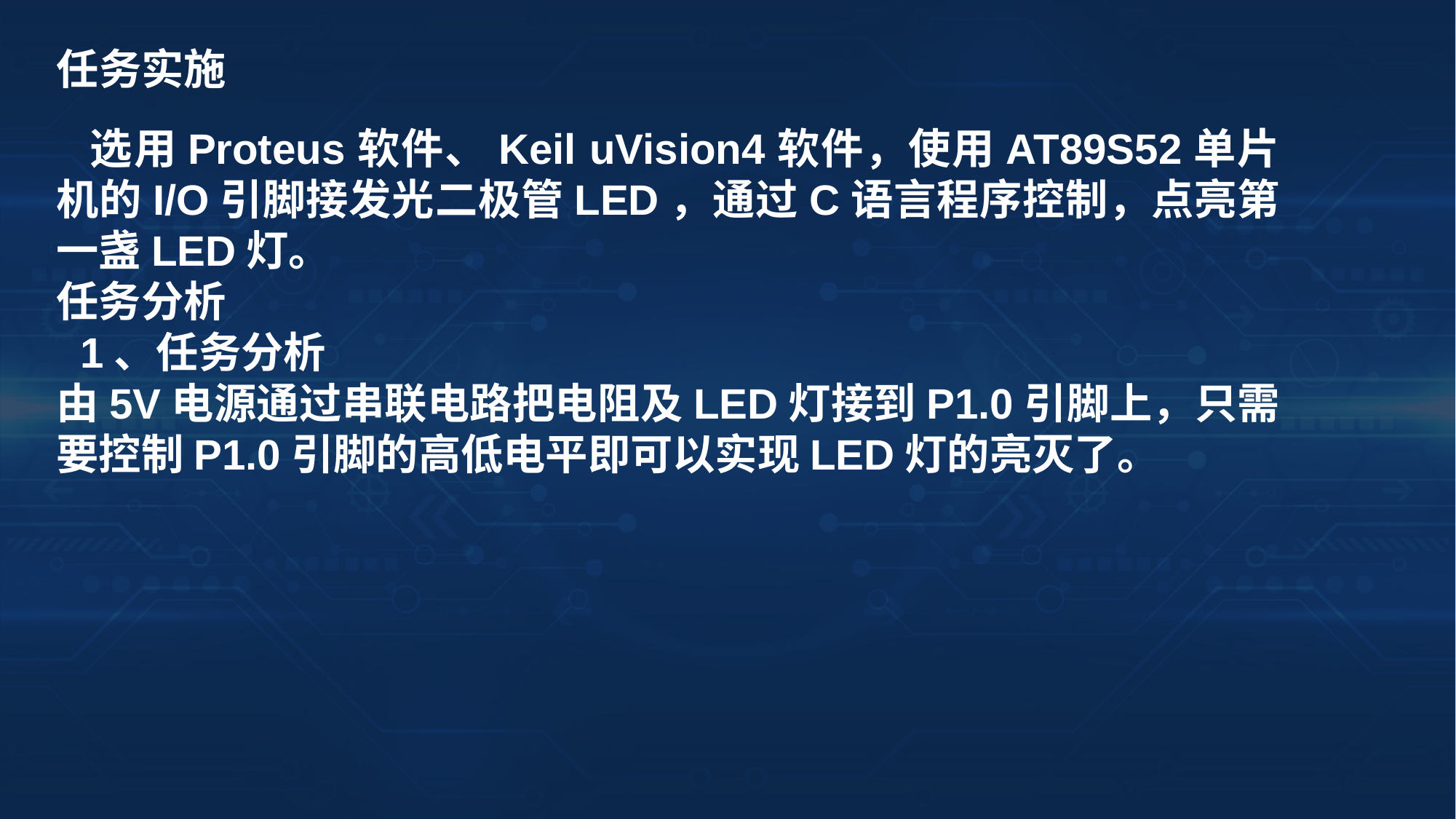

任务实施
  选用Proteus软件、Keil uVision4软件，使用AT89S52单片机的I/O引脚接发光二极管LED，通过C语言程序控制，点亮第一盏LED灯。
任务分析
  1、任务分析
由5V电源通过串联电路把电阻及LED灯接到P1.0引脚上，只需要控制P1.0引脚的高低电平即可以实现LED灯的亮灭了。